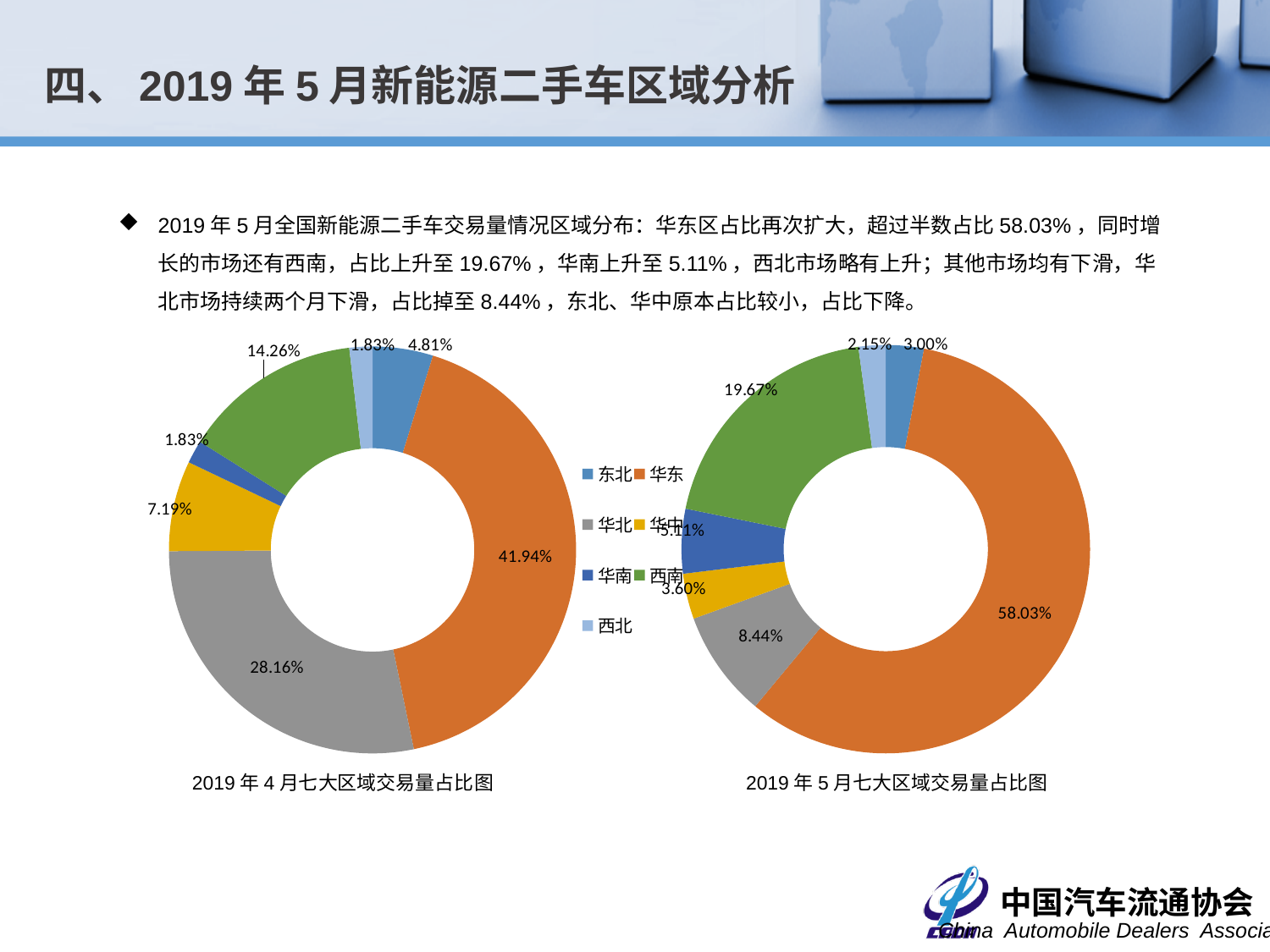

四、2019年5月新能源二手车区域分析
2019年5月全国新能源二手车交易量情况区域分布：华东区占比再次扩大，超过半数占比58.03%，同时增长的市场还有西南，占比上升至19.67%，华南上升至5.11%，西北市场略有上升；其他市场均有下滑，华北市场持续两个月下滑，占比掉至8.44%，东北、华中原本占比较小，占比下降。

### Chart

| Category |  |
|---|---|
| 东北 | 137.0 |
| 华东 | 2646.0 |
| 华北 | 385.0 |
| 华中 | 164.0 |
| 华南 | 233.0 |
| 西南 | 897.0 |
| 西北 | 98.0 |

### Chart

| Category |  |
|---|---|
| 东北 | 121.0 |
| 华东 | 1056.0 |
| 华北 | 709.0 |
| 华中 | 181.0 |
| 华南 | 46.0 |
| 西南 | 359.0 |
| 西北 | 46.0 |
2019年4月七大区域交易量占比图
2019年5月七大区域交易量占比图